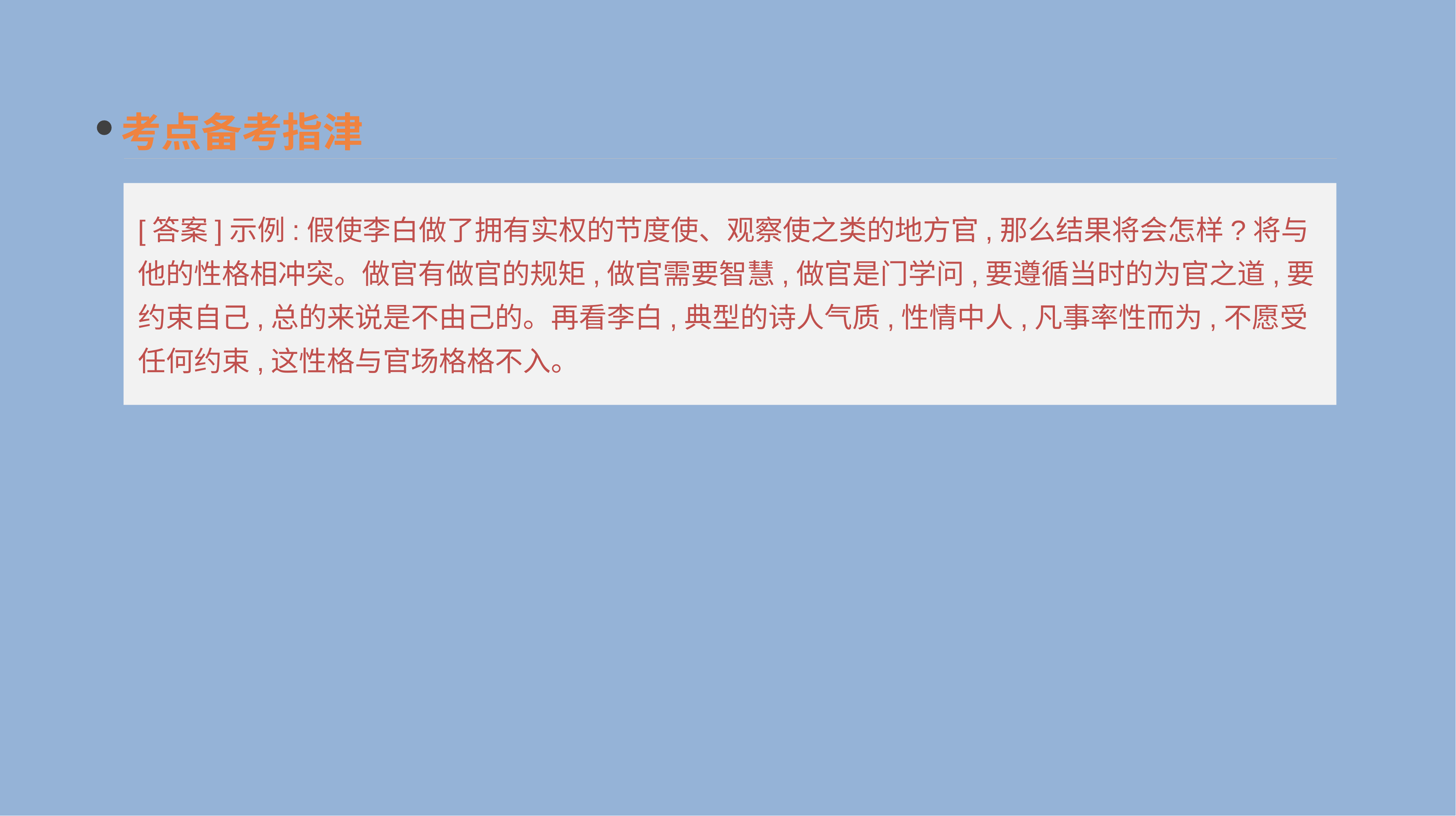

考点备考指津

[答案]示例:假使李白做了拥有实权的节度使、观察使之类的地方官,那么结果将会怎样?将与他的性格相冲突。做官有做官的规矩,做官需要智慧,做官是门学问,要遵循当时的为官之道,要约束自己,总的来说是不由己的。再看李白,典型的诗人气质,性情中人,凡事率性而为,不愿受任何约束,这性格与官场格格不入。